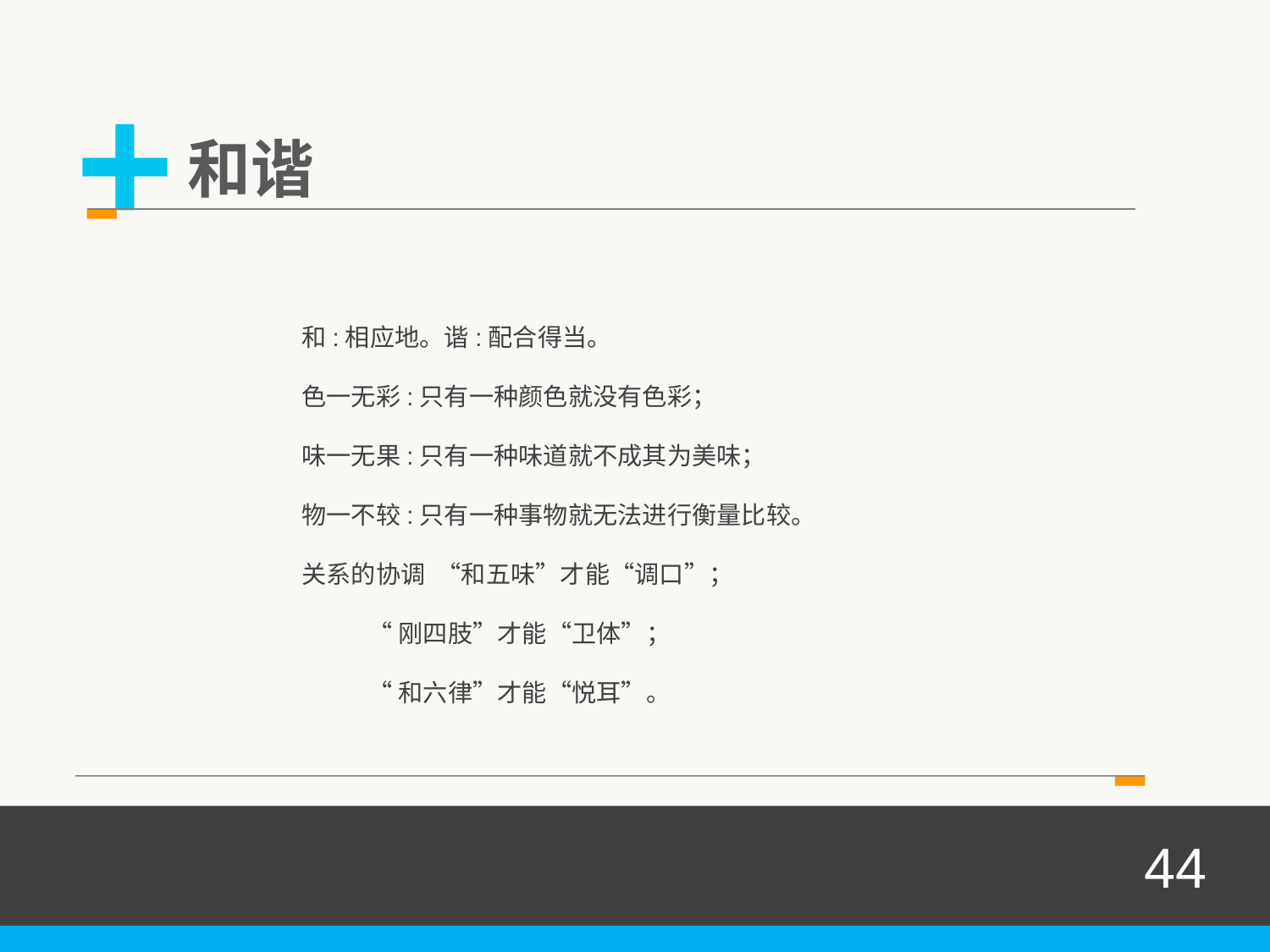

+
和谐

和:相应地。谐:配合得当。
色一无彩:只有一种颜色就没有色彩；
味一无果:只有一种味道就不成其为美味；
物一不较:只有一种事物就无法进行衡量比较。
关系的协调  “和五味”才能“调口”；
            “刚四肢”才能“卫体”；
            “和六律”才能“悦耳”。

44